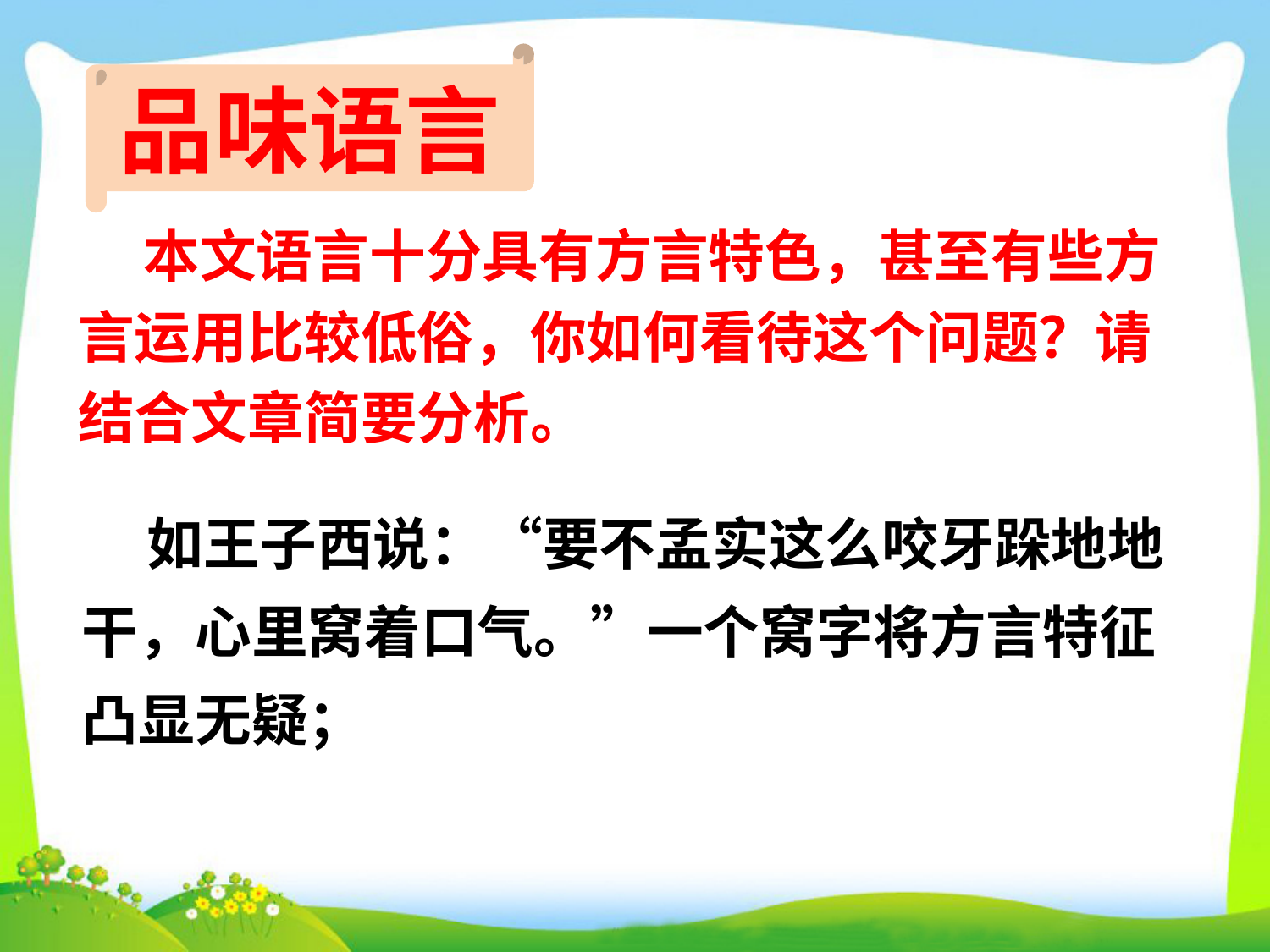

品味语言
    本文语言十分具有方言特色，甚至有些方言运用比较低俗，你如何看待这个问题？请结合文章简要分析。
    如王子西说：“要不孟实这么咬牙跺地地干，心里窝着口气。”一个窝字将方言特征凸显无疑；